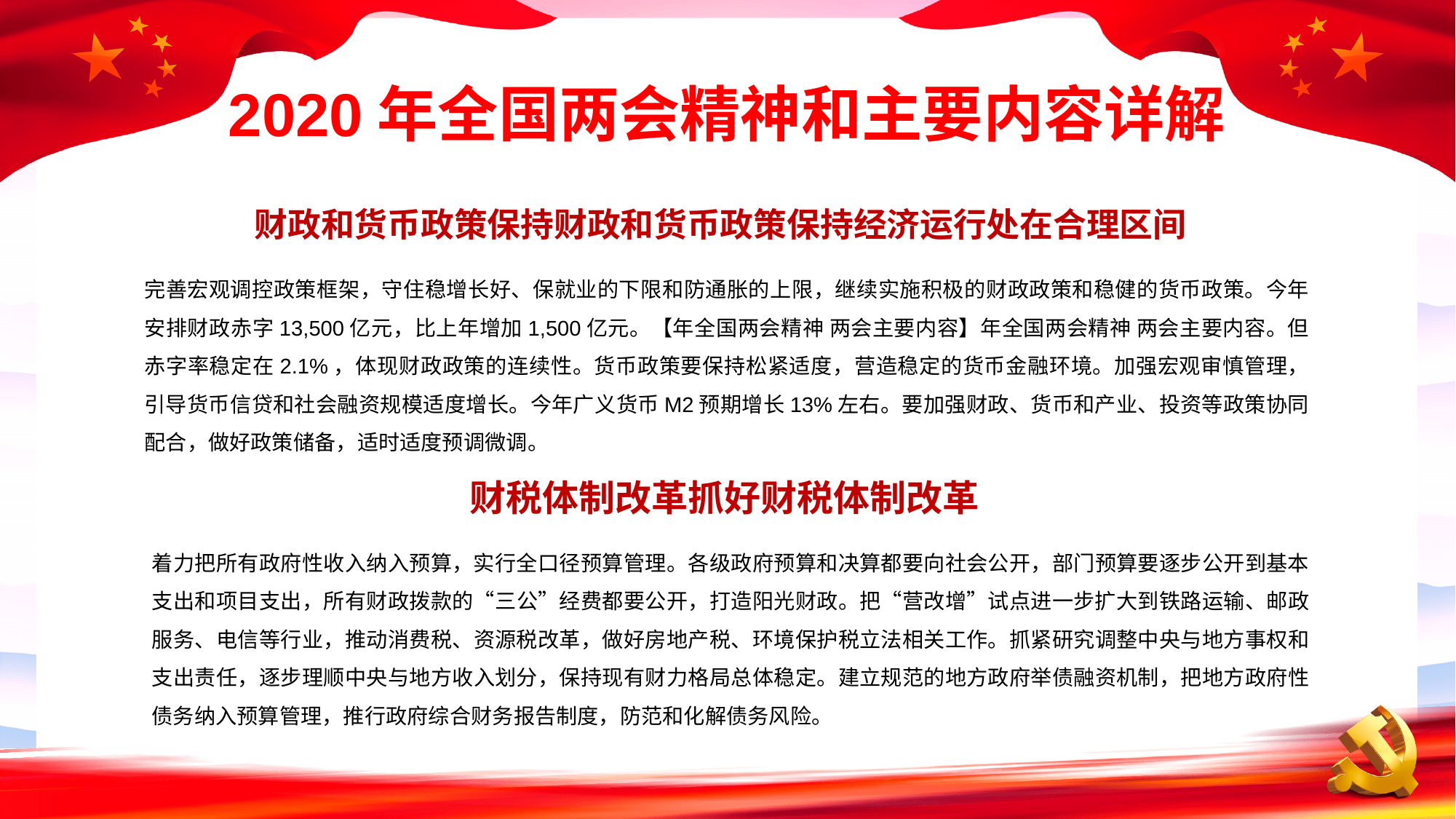

财政和货币政策保持财政和货币政策保持经济运行处在合理区间
完善宏观调控政策框架，守住稳增长好、保就业的下限和防通胀的上限，继续实施积极的财政政策和稳健的货币政策。今年安排财政赤字13,500亿元，比上年增加1,500亿元。【年全国两会精神 两会主要内容】年全国两会精神 两会主要内容。但赤字率稳定在2.1%，体现财政政策的连续性。货币政策要保持松紧适度，营造稳定的货币金融环境。加强宏观审慎管理，引导货币信贷和社会融资规模适度增长。今年广义货币M2预期增长13%左右。要加强财政、货币和产业、投资等政策协同配合，做好政策储备，适时适度预调微调。
财税体制改革抓好财税体制改革
着力把所有政府性收入纳入预算，实行全口径预算管理。各级政府预算和决算都要向社会公开，部门预算要逐步公开到基本支出和项目支出，所有财政拨款的“三公”经费都要公开，打造阳光财政。把“营改增”试点进一步扩大到铁路运输、邮政服务、电信等行业，推动消费税、资源税改革，做好房地产税、环境保护税立法相关工作。抓紧研究调整中央与地方事权和支出责任，逐步理顺中央与地方收入划分，保持现有财力格局总体稳定。建立规范的地方政府举债融资机制，把地方政府性债务纳入预算管理，推行政府综合财务报告制度，防范和化解债务风险。